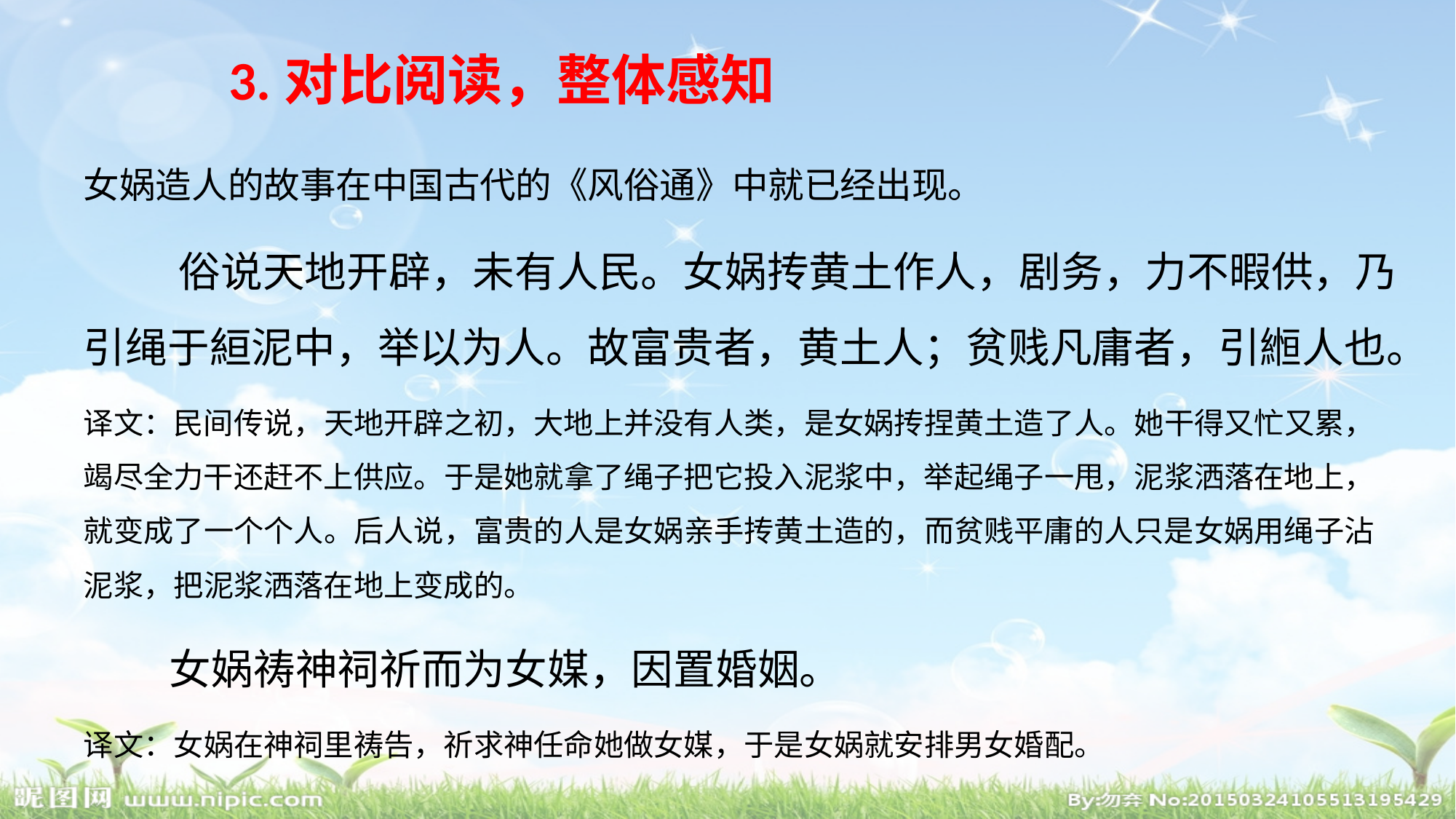

3.对比阅读，整体感知
女娲造人的故事在中国古代的《风俗通》中就已经出现。
         俗说天地开辟，未有人民。女娲抟黄土作人，剧务，力不暇供，乃引绳于絙泥中，举以为人。故富贵者，黄土人；贫贱凡庸者，引縆人也。
译文：民间传说，天地开辟之初，大地上并没有人类，是女娲抟捏黄土造了人。她干得又忙又累，竭尽全力干还赶不上供应。于是她就拿了绳子把它投入泥浆中，举起绳子一甩，泥浆洒落在地上，就变成了一个个人。后人说，富贵的人是女娲亲手抟黄土造的，而贫贱平庸的人只是女娲用绳子沾泥浆，把泥浆洒落在地上变成的。
        女娲祷神祠祈而为女媒，因置婚姻。
译文：女娲在神祠里祷告，祈求神任命她做女媒，于是女娲就安排男女婚配。